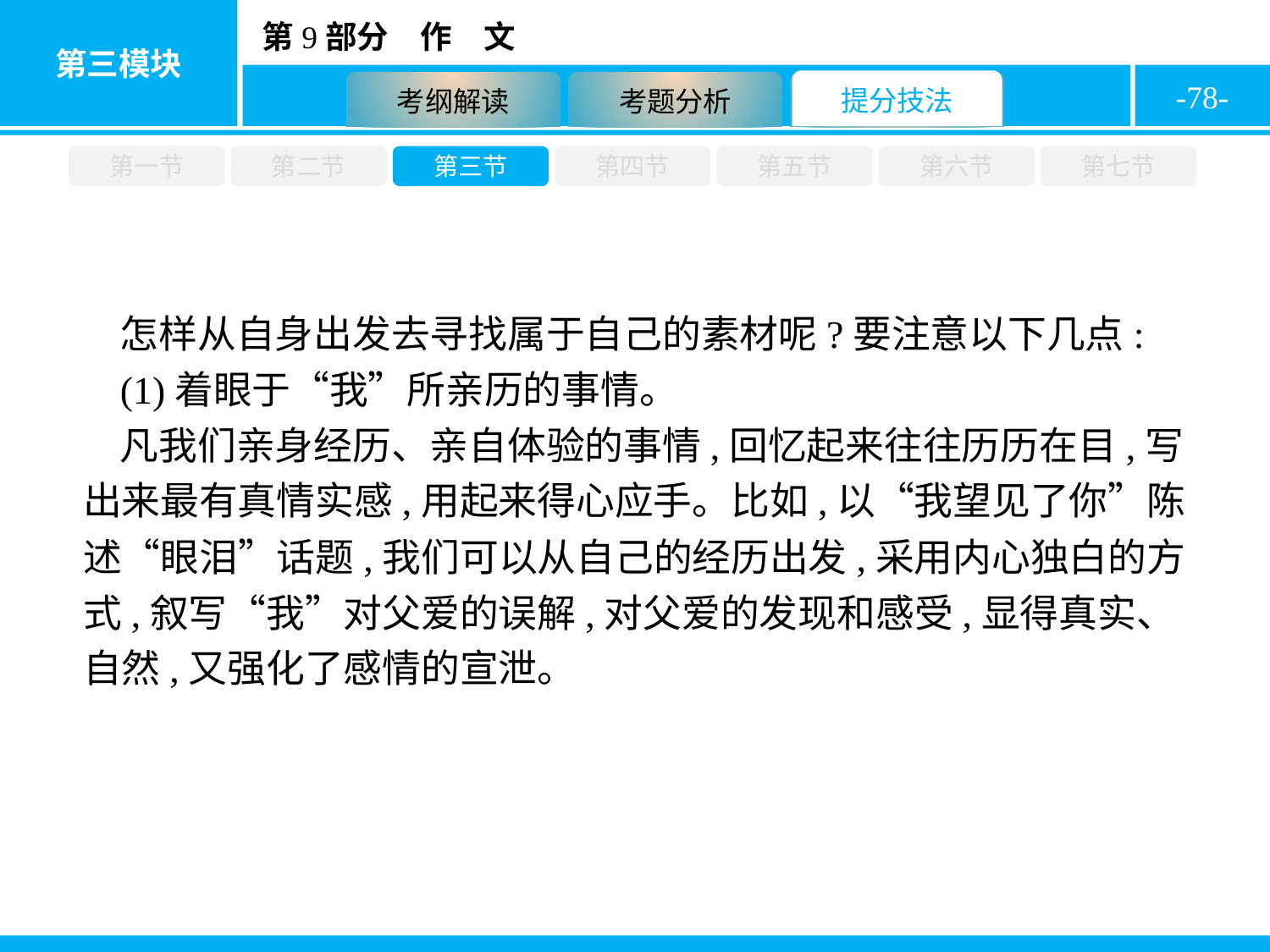

-78-
第一节
第二节
第三节
第四节
第五节
第六节
第七节
怎样从自身出发去寻找属于自己的素材呢?要注意以下几点:
(1)着眼于“我”所亲历的事情。
凡我们亲身经历、亲自体验的事情,回忆起来往往历历在目,写出来最有真情实感,用起来得心应手。比如,以“我望见了你”陈述“眼泪”话题,我们可以从自己的经历出发,采用内心独白的方式,叙写“我”对父爱的误解,对父爱的发现和感受,显得真实、自然,又强化了感情的宣泄。